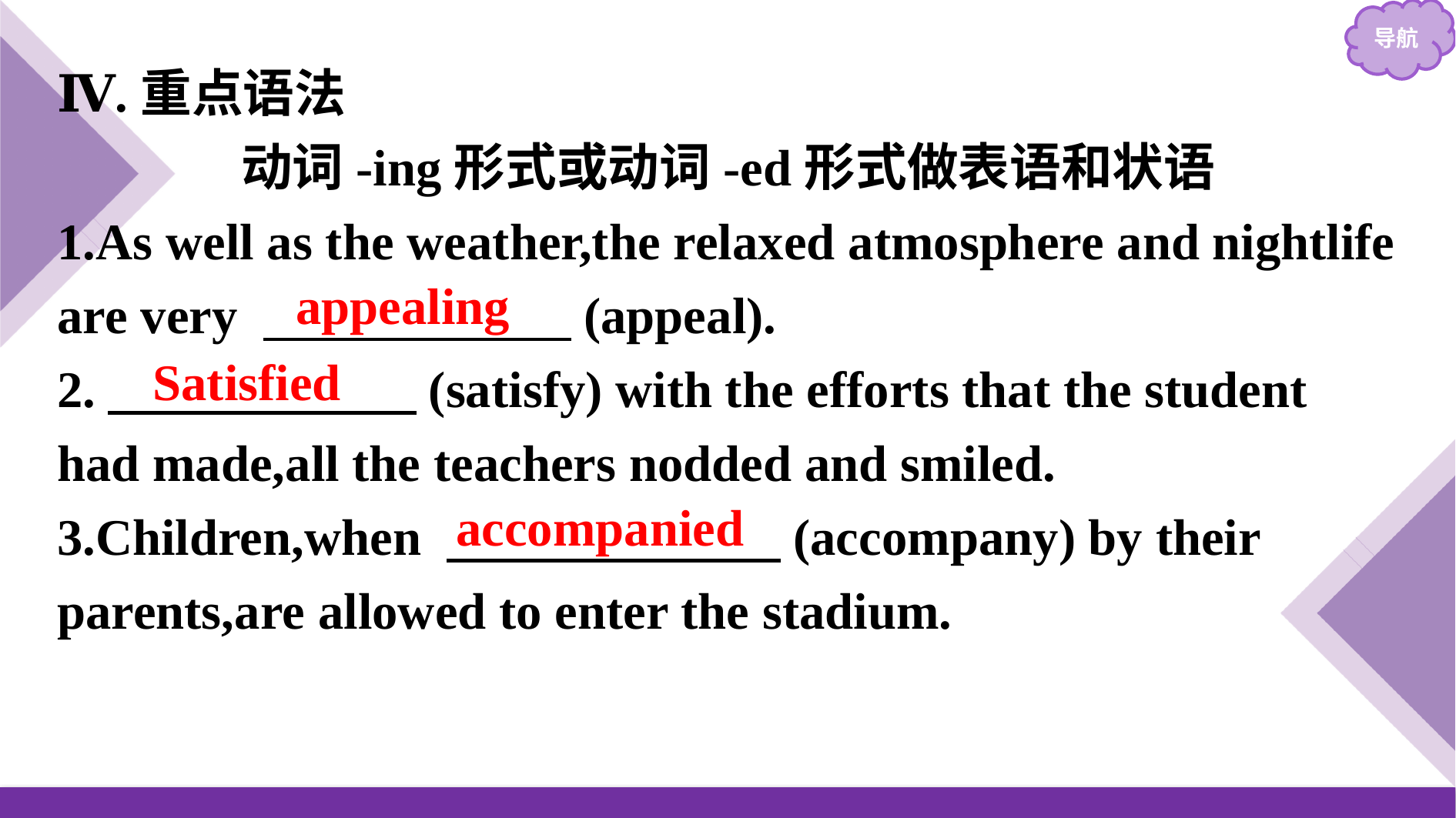

Ⅳ.重点语法
动词-ing形式或动词-ed形式做表语和状语
1.As well as the weather,the relaxed atmosphere and nightlife are very 　　　　　　(appeal).
2.　　　　　　(satisfy) with the efforts that the student had made,all the teachers nodded and smiled.
3.Children,when 　　　　　　 (accompany) by their parents,are allowed to enter the stadium.
appealing
Satisfied
accompanied